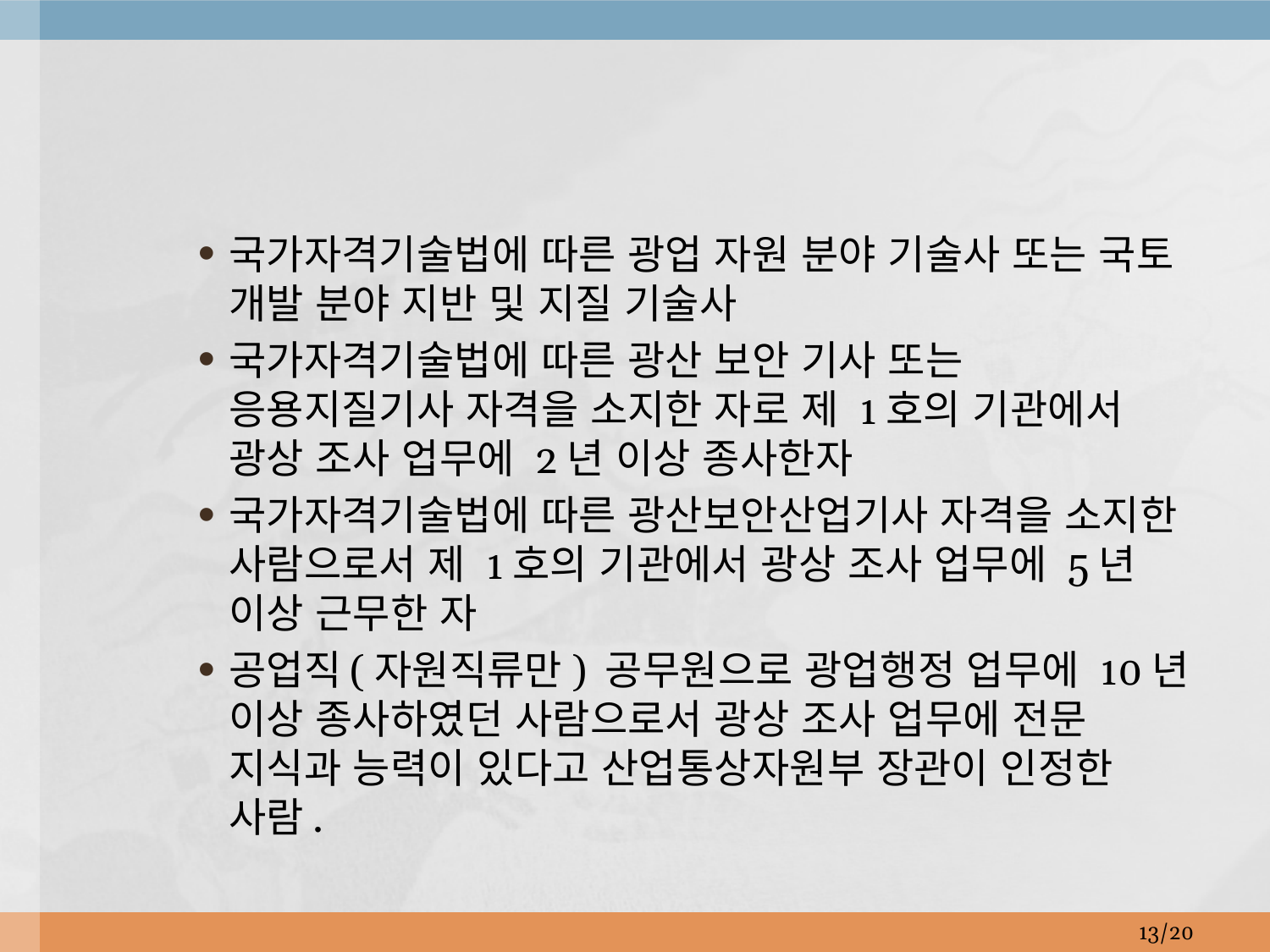

국가자격기술법에 따른 광업 자원 분야 기술사 또는 국토 개발 분야 지반 및 지질 기술사
국가자격기술법에 따른 광산 보안 기사 또는  응용지질기사 자격을 소지한 자로 제 1호의 기관에서 광상 조사 업무에 2년 이상 종사한자
국가자격기술법에 따른 광산보안산업기사 자격을 소지한 사람으로서 제 1호의 기관에서 광상 조사 업무에 5년 이상 근무한 자
공업직(자원직류만) 공무원으로 광업행정 업무에 10년 이상 종사하였던 사람으로서 광상 조사 업무에 전문 지식과 능력이 있다고 산업통상자원부 장관이 인정한 사람.
13